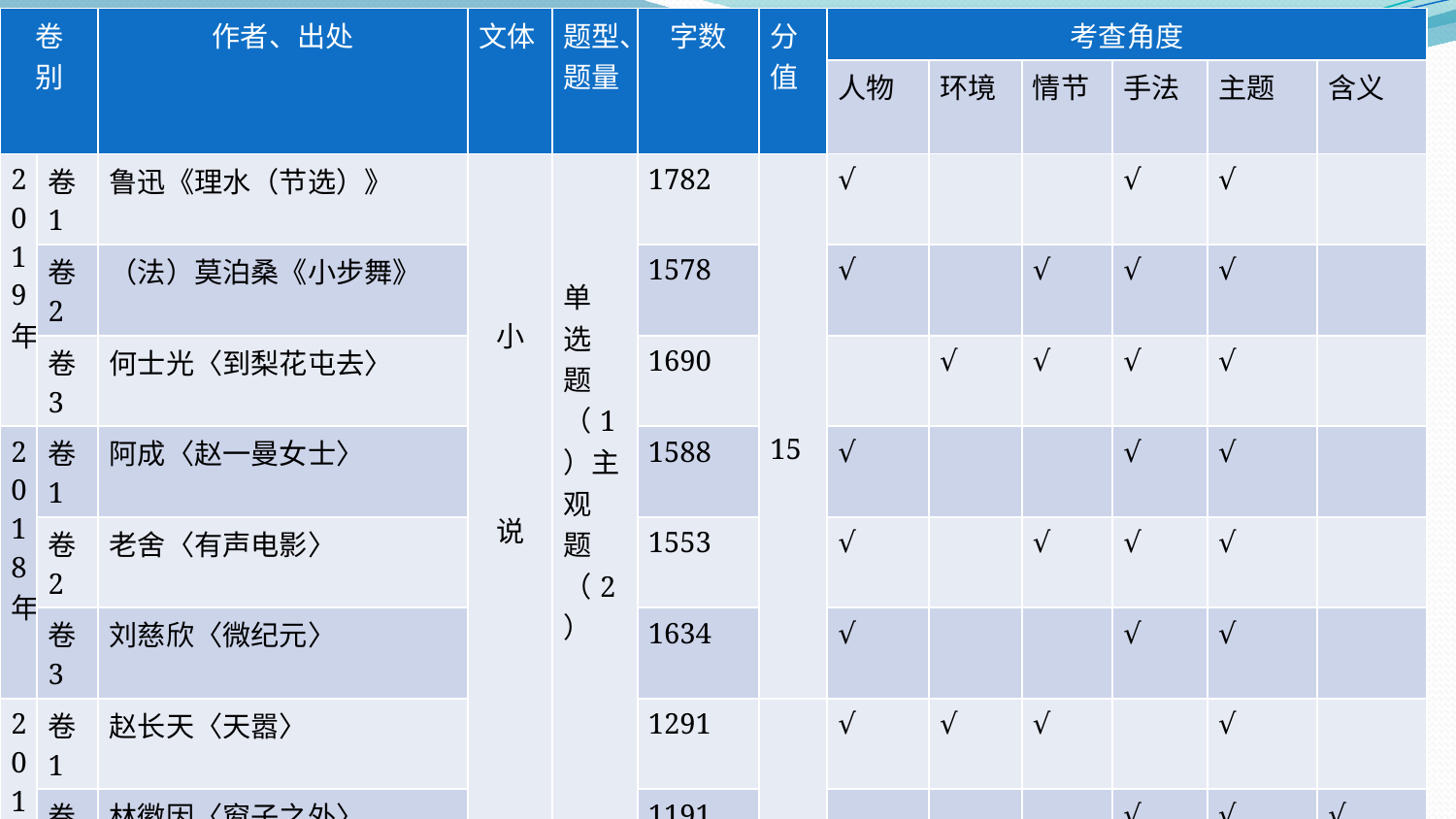

# 近三年高考命题分析
| 卷 别 |  | 作者、出处 | 文体 | 题型、题量 | 字数 | 分值 | 考查角度 |  |  |  |  |  |
| --- | --- | --- | --- | --- | --- | --- | --- | --- | --- | --- | --- | --- |
|  |  |  |  |  |  |  | 人物 | 环境 | 情节 | 手法 | 主题 | 含义 |
| 2019年 | 卷1 | 鲁迅《理水（节选）》 | 小 说 | 单 选 题 （1）主 观 题 （2） | 1782 | 15 | √ |  |  | √ | √ |  |
|  | 卷2 | （法）莫泊桑《小步舞》 |  |  | 1578 |  | √ |  | √ | √ | √ |  |
|  | 卷3 | 何士光〈到梨花屯去〉 |  |  | 1690 |  |  | √ | √ | √ | √ |  |
| 2018年 | 卷1 | 阿成〈赵一曼女士〉 |  |  | 1588 |  | √ |  |  | √ | √ |  |
|  | 卷2 | 老舍〈有声电影〉 |  |  | 1553 |  | √ |  | √ | √ | √ |  |
|  | 卷3 | 刘慈欣〈微纪元〉 |  |  | 1634 |  | √ |  |  | √ | √ |  |
| 2017年 | 卷1 | 赵长天〈天嚣〉 |  |  | 1291 | 14 | √ | √ | √ |  | √ |  |
|  | 卷2 | 林徽因〈窗子之外〉 |  |  | 1191 |  |  |  |  | √ | √ | √ |
|  | 卷3 | 李娟〈我们的裁缝店〉 | 散文 |  | 1611 |  |  |  |  | √ | √ | √ |